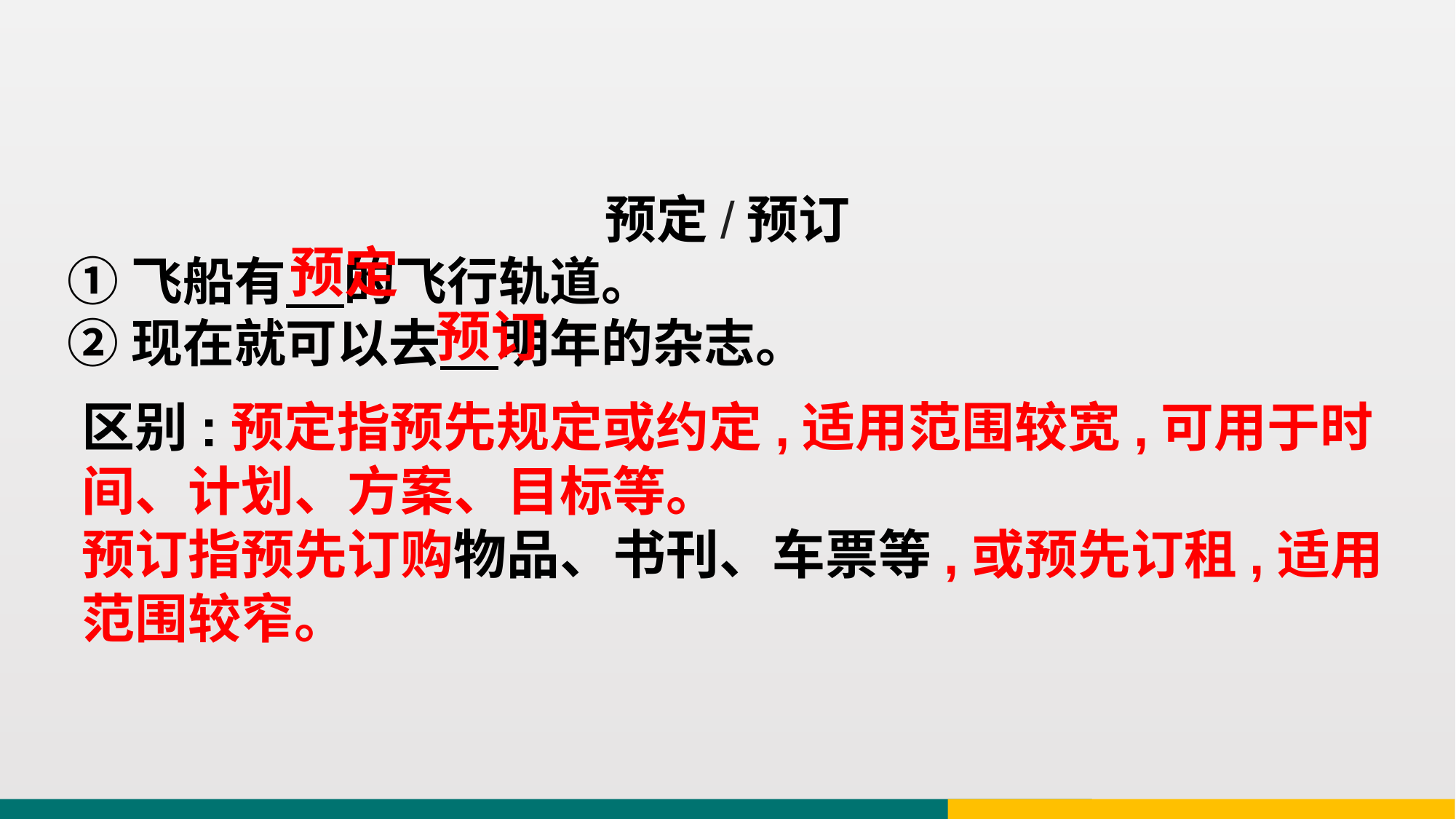

预定/预订
①飞船有     的飞行轨道。
②现在就可以去     明年的杂志。
预定
预订
区别:预定指预先规定或约定,适用范围较宽,可用于时间、计划、方案、目标等。
预订指预先订购物品、书刊、车票等,或预先订租,适用范围较窄。